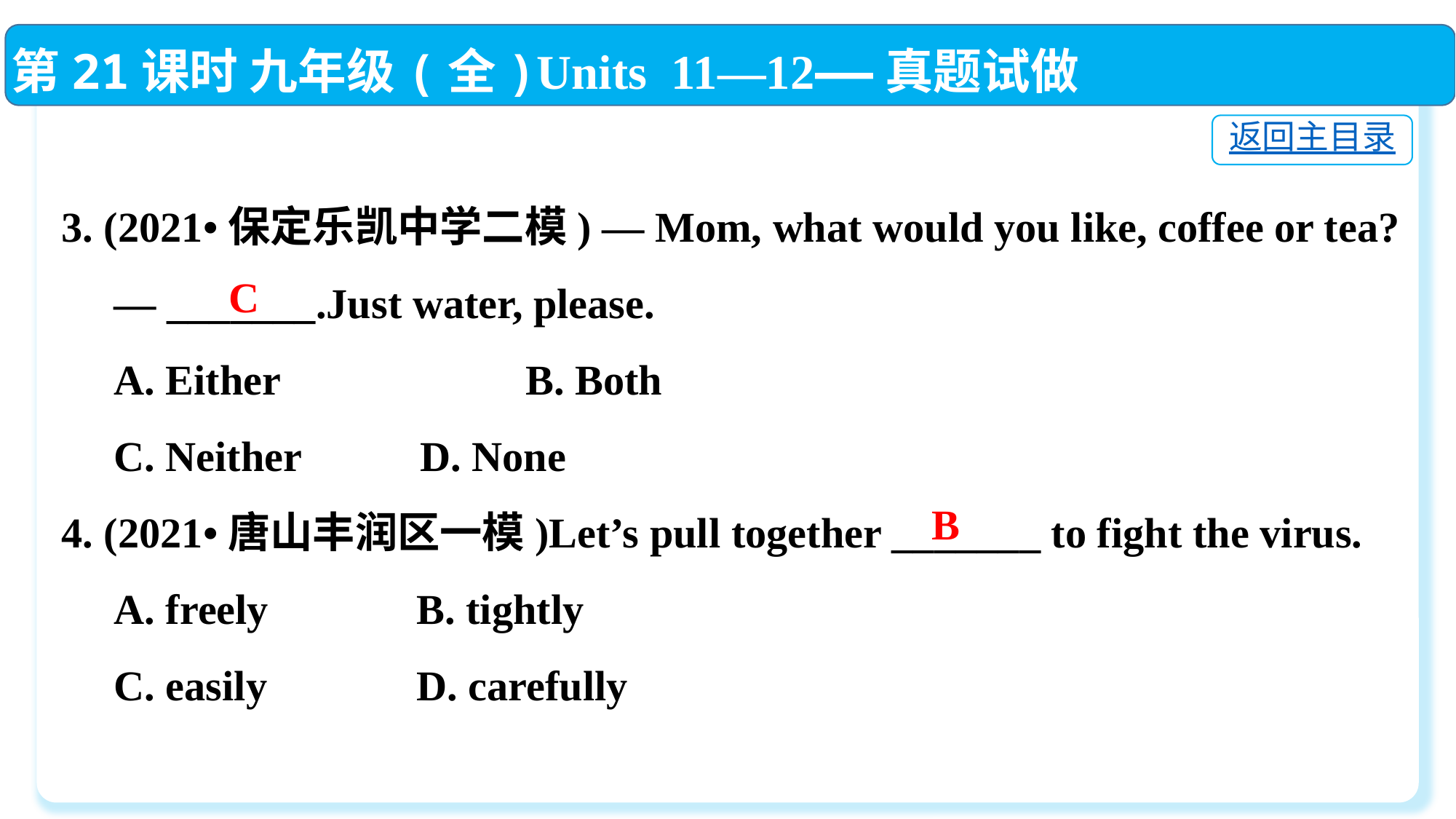

第21课时 九年级(全)Units  11—12——真题试做

返回主目录
3. (2021•保定乐凯中学二模) — Mom, what would you like, coffee or tea?
     — _______.Just water, please.
     A. Either	             B. Both
     C. Neither	   D. None
4. (2021•唐山丰润区一模)Let’s pull together _______ to fight the virus.
     A. freely	             B. tightly
     C. easily	             D. carefully
 C
B